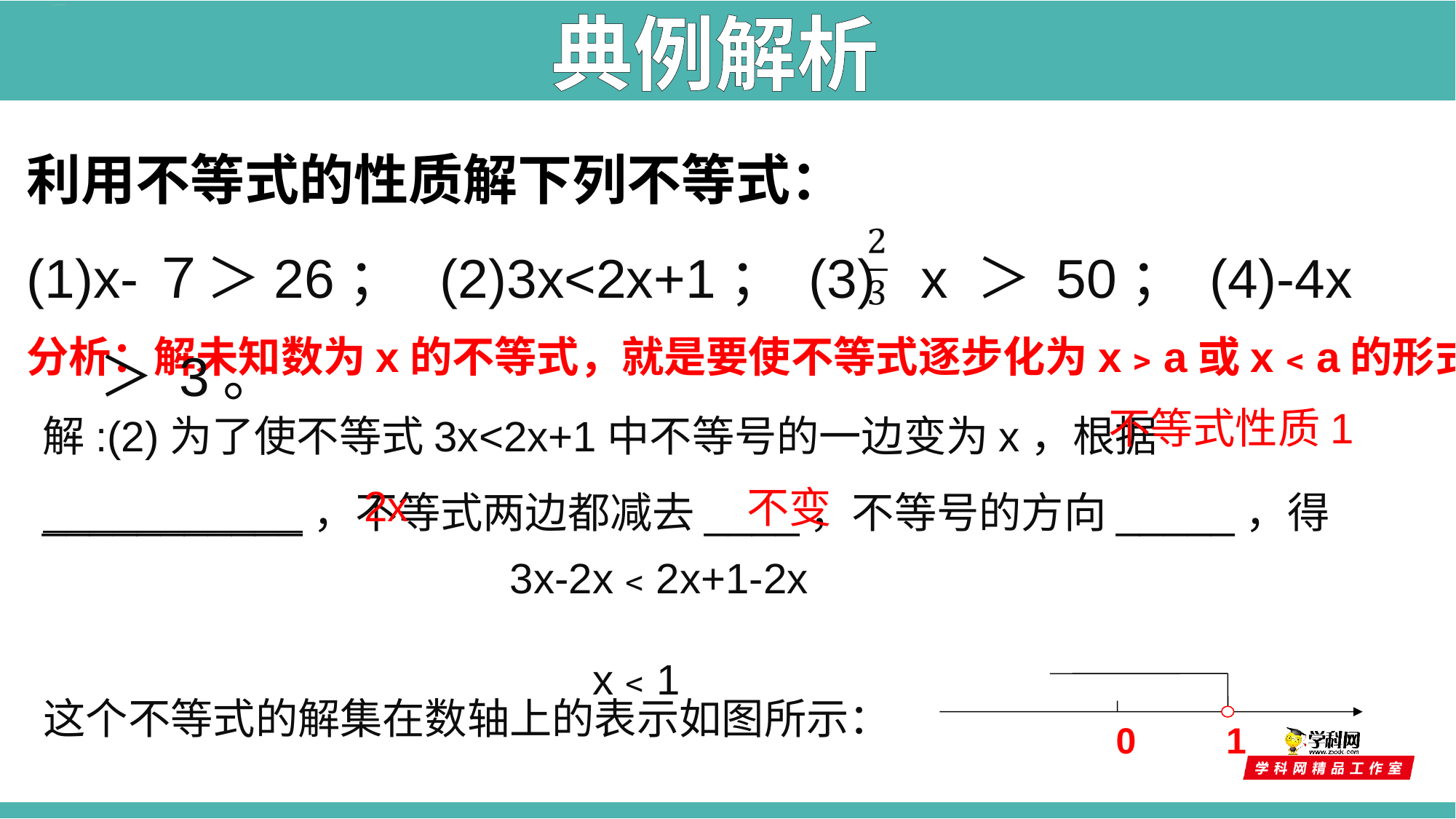

典例解析
利用不等式的性质解下列不等式：
(1)x-７＞26；  (2)3x<2x+1； (3)   x ＞ 50； (4)-4x ＞ 3。

分析：解未知数为x的不等式，就是要使不等式逐步化为x﹥a或x﹤a的形式。
不等式性质1
解:(2)为了使不等式3x<2x+1中不等号的一边变为x，根据___________，不等式两边都减去____，不等号的方向_____，得
2x
不变
     3x-2x﹤2x+1-2x
            x﹤1

0
1
这个不等式的解集在数轴上的表示如图所示：